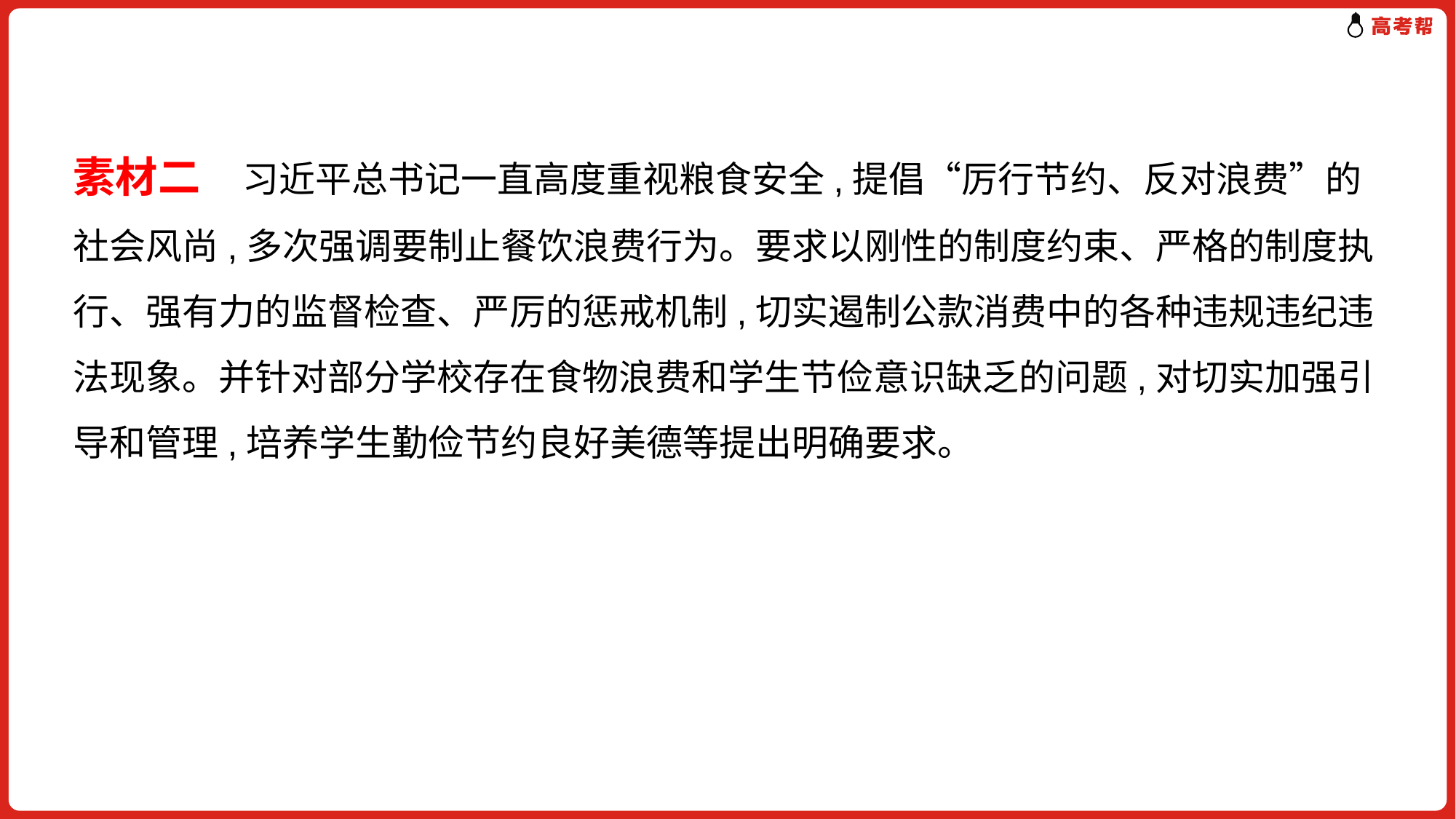

素材二　习近平总书记一直高度重视粮食安全,提倡“厉行节约、反对浪费”的社会风尚,多次强调要制止餐饮浪费行为。要求以刚性的制度约束、严格的制度执行、强有力的监督检查、严厉的惩戒机制,切实遏制公款消费中的各种违规违纪违法现象。并针对部分学校存在食物浪费和学生节俭意识缺乏的问题,对切实加强引导和管理,培养学生勤俭节约良好美德等提出明确要求。